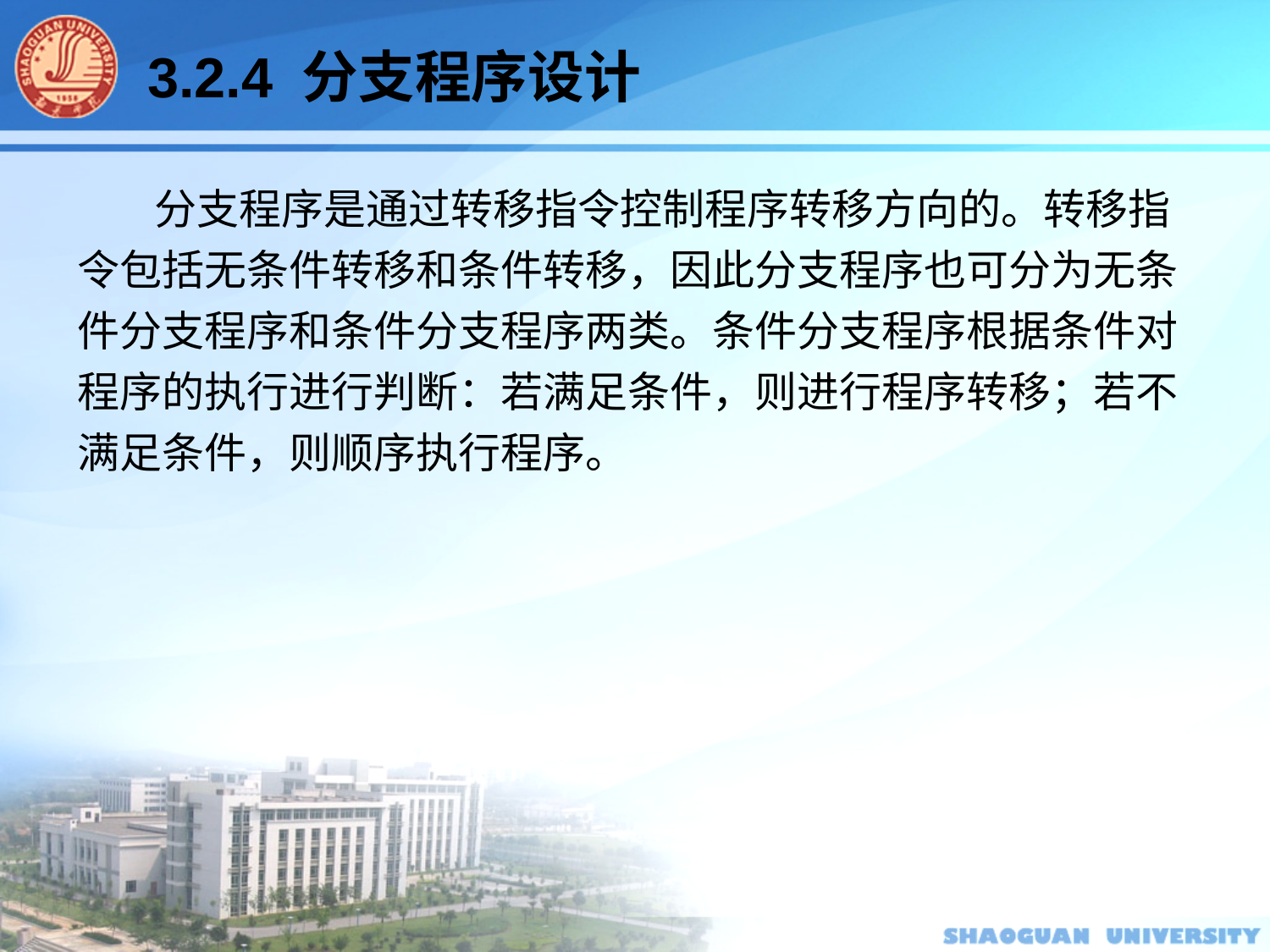

3.2.4 分支程序设计
       分支程序是通过转移指令控制程序转移方向的。转移指令包括无条件转移和条件转移，因此分支程序也可分为无条件分支程序和条件分支程序两类。条件分支程序根据条件对程序的执行进行判断：若满足条件，则进行程序转移；若不满足条件，则顺序执行程序。